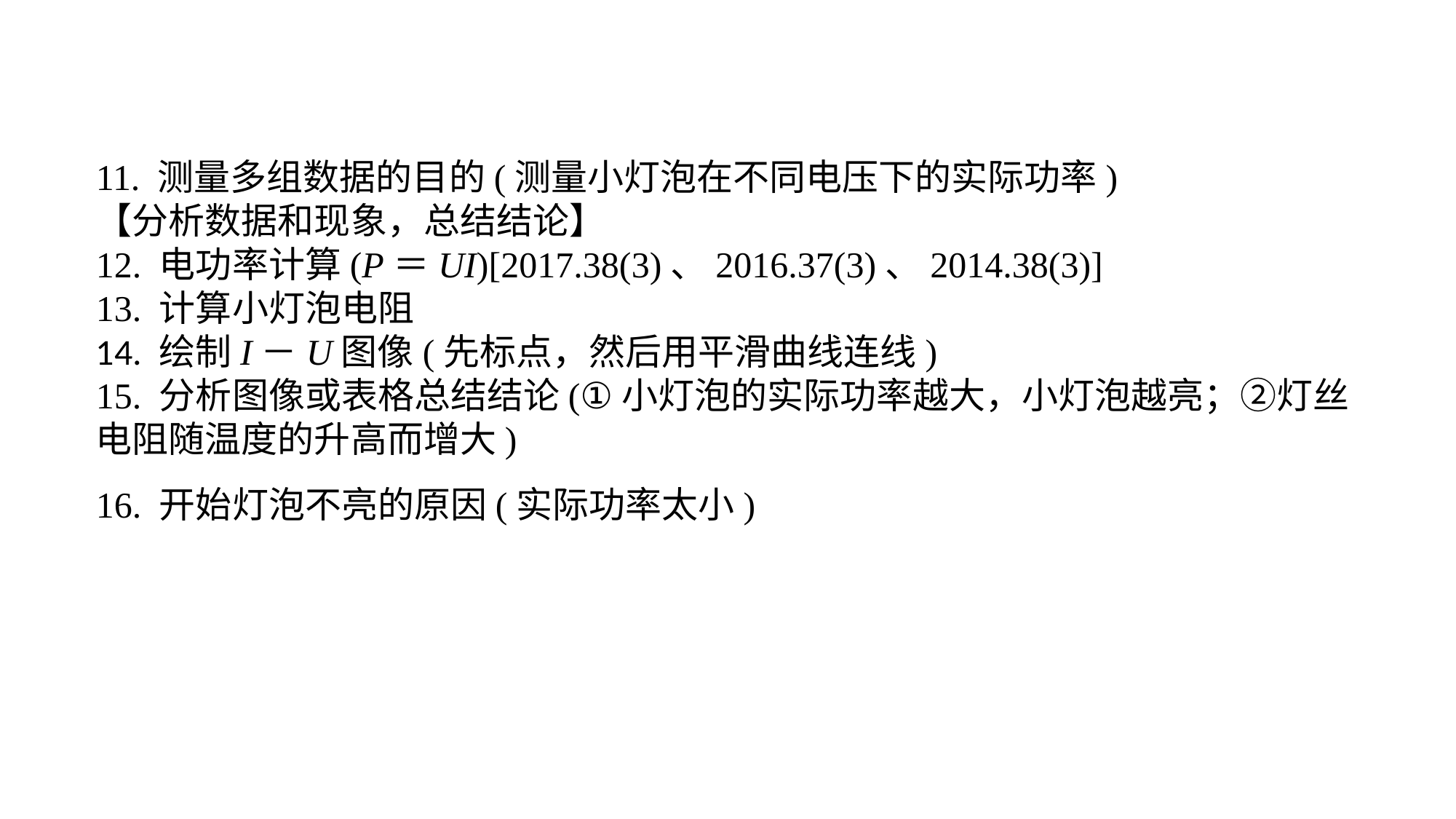

11. 测量多组数据的目的(测量小灯泡在不同电压下的实际功率)【分析数据和现象，总结结论】12. 电功率计算(P＝UI)[2017.38(3)、2016.37(3)、2014.38(3)]13. 计算小灯泡电阻14. 绘制I－U图像(先标点，然后用平滑曲线连线)15. 分析图像或表格总结结论(①小灯泡的实际功率越大，小灯泡越亮；②灯丝电阻随温度的升高而增大)16. 开始灯泡不亮的原因(实际功率太小)